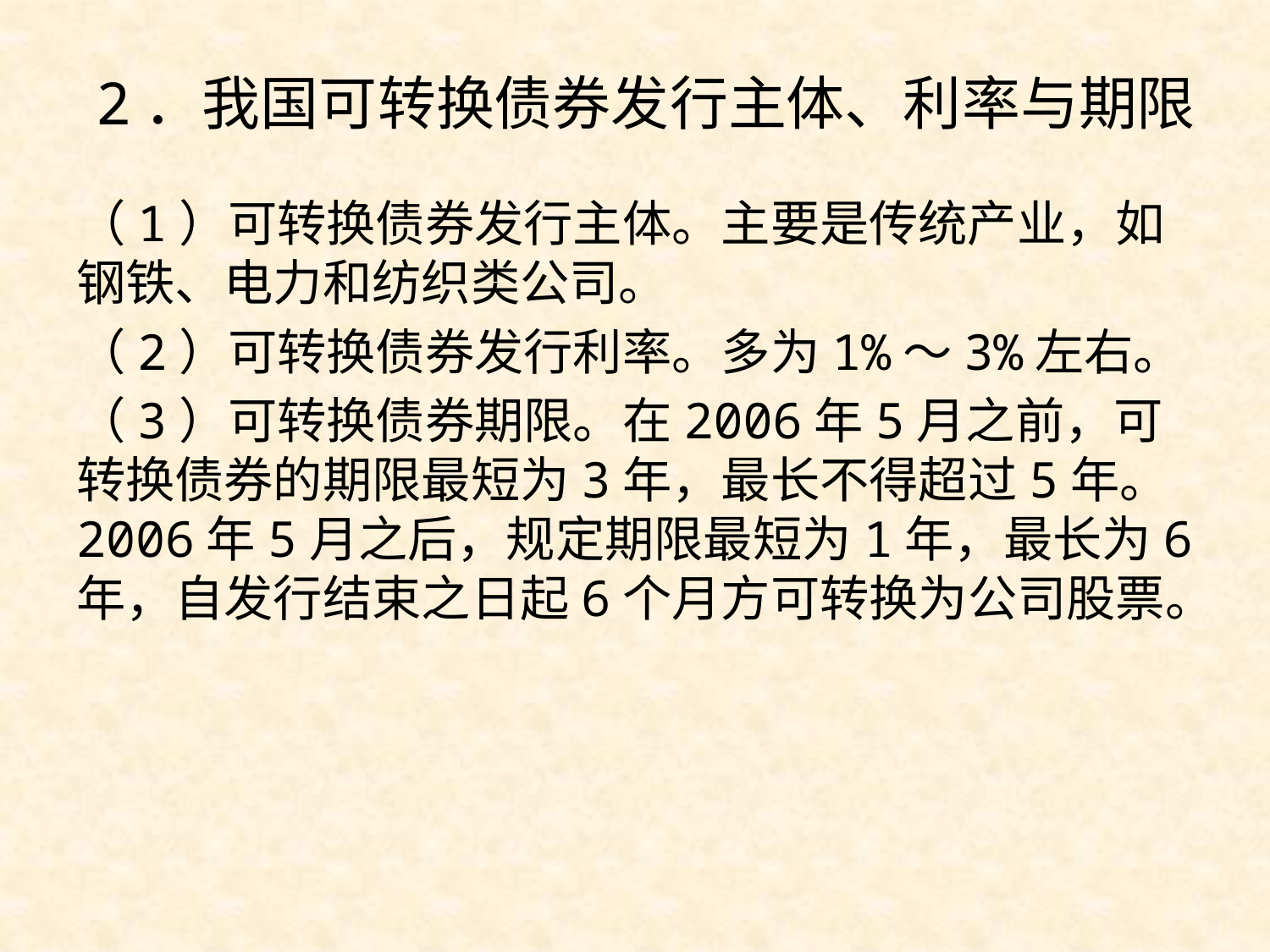

# 2．我国可转换债券发行主体、利率与期限
（1）可转换债券发行主体。主要是传统产业，如钢铁、电力和纺织类公司。
（2）可转换债券发行利率。多为1%～3%左右。
（3）可转换债券期限。在2006年5月之前，可转换债券的期限最短为3年，最长不得超过5年。2006年5月之后，规定期限最短为1年，最长为6年，自发行结束之日起6个月方可转换为公司股票。